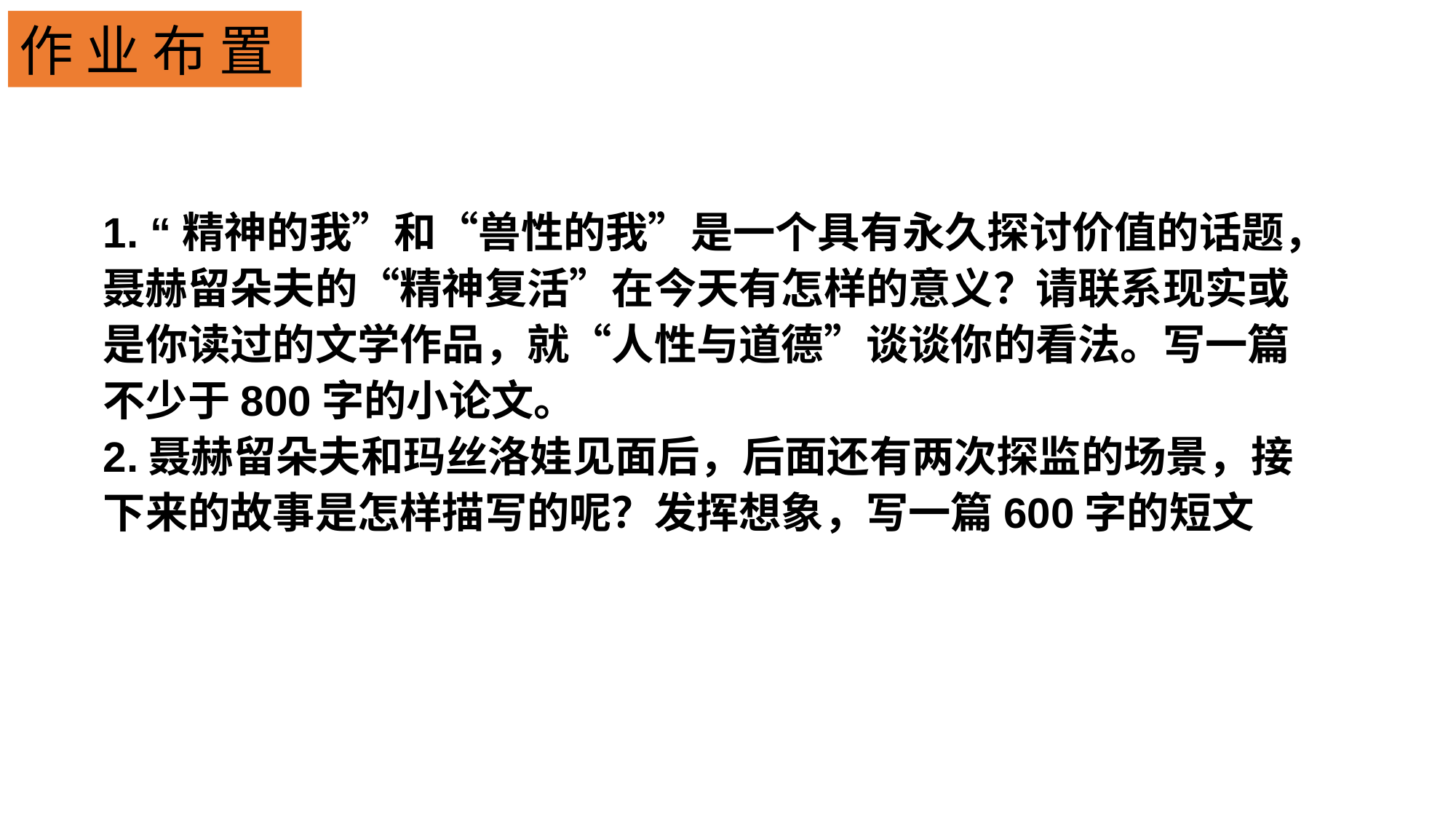

作 业 布 置
1. “精神的我”和“兽性的我”是一个具有永久探讨价值的话题，聂赫留朵夫的“精神复活”在今天有怎样的意义？请联系现实或是你读过的文学作品，就“人性与道德”谈谈你的看法。写一篇不少于800字的小论文。
2.聂赫留朵夫和玛丝洛娃见面后，后面还有两次探监的场景，接下来的故事是怎样描写的呢？发挥想象，写一篇600字的短文